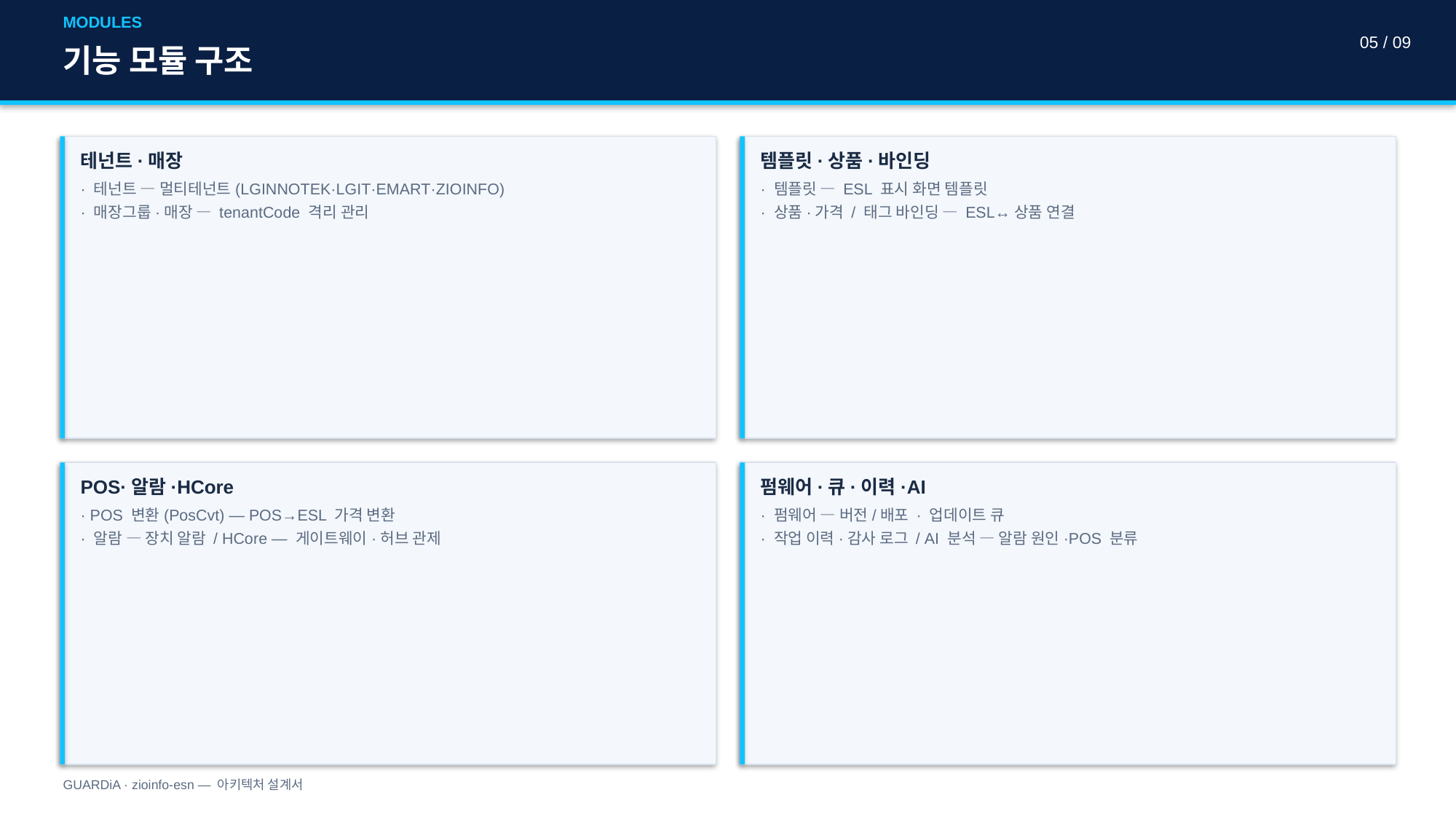

MODULES
05 / 09
기능 모듈 구조

테넌트·매장
· 테넌트 — 멀티테넌트(LGINNOTEK·LGIT·EMART·ZIOINFO)
· 매장그룹·매장 — tenantCode 격리 관리
템플릿·상품·바인딩
· 템플릿 — ESL 표시 화면 템플릿
· 상품·가격 / 태그 바인딩 — ESL↔상품 연결

POS·알람·HCore
· POS 변환(PosCvt) — POS→ESL 가격 변환
· 알람 — 장치 알람 / HCore — 게이트웨이·허브 관제
펌웨어·큐·이력·AI
· 펌웨어 — 버전/배포 · 업데이트 큐
· 작업 이력·감사 로그 / AI 분석 — 알람 원인·POS 분류
GUARDiA · zioinfo-esn — 아키텍처 설계서